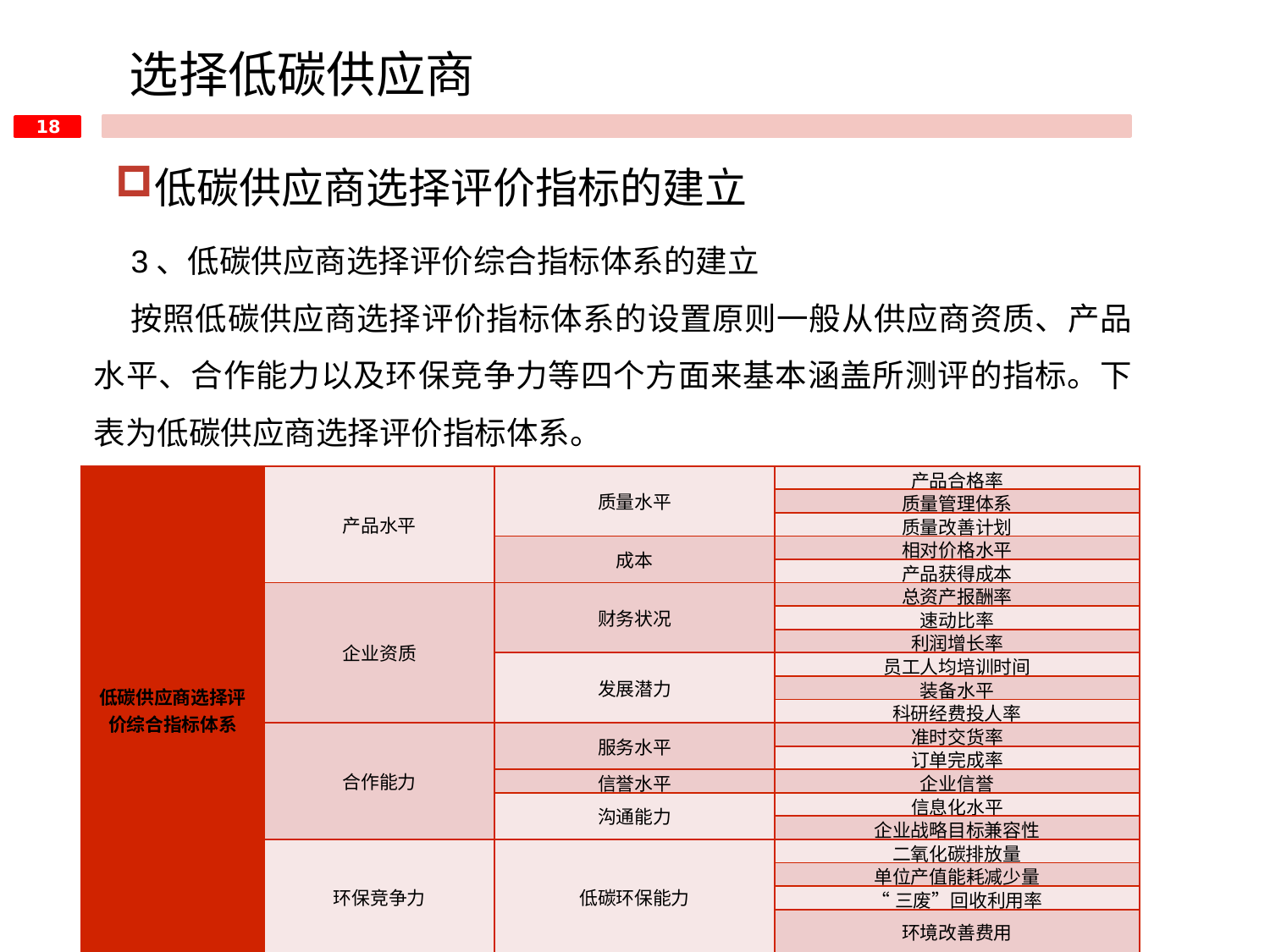

选择低碳供应商
18
低碳供应商选择评价指标的建立
3、低碳供应商选择评价综合指标体系的建立
按照低碳供应商选择评价指标体系的设置原则一般从供应商资质、产品水平、合作能力以及环保竞争力等四个方面来基本涵盖所测评的指标。下表为低碳供应商选择评价指标体系。
| 低碳供应商选择评价综合指标体系 | 产品水平 | 质量水平 | 产品合格率 |
| --- | --- | --- | --- |
|  |  |  | 质量管理体系 |
|  |  |  | 质量改善计划 |
|  |  | 成本 | 相对价格水平 |
|  |  |  | 产品获得成本 |
|  | 企业资质 | 财务状况 | 总资产报酬率 |
|  |  |  | 速动比率 |
|  |  |  | 利润增长率 |
|  |  | 发展潜力 | 员工人均培训时间 |
|  |  |  | 装备水平 |
|  |  |  | 科研经费投人率 |
|  | 合作能力 | 服务水平 | 准时交货率 |
|  |  |  | 订单完成率 |
|  |  | 信誉水平 | 企业信誉 |
|  |  | 沟通能力 | 信息化水平 |
|  |  |  | 企业战略目标兼容性 |
|  | 环保竞争力 | 低碳环保能力 | 二氧化碳排放量 |
|  |  |  | 单位产值能耗减少量 |
|  |  |  | “三废”回收利用率 |
|  |  |  | 环境改善费用 |